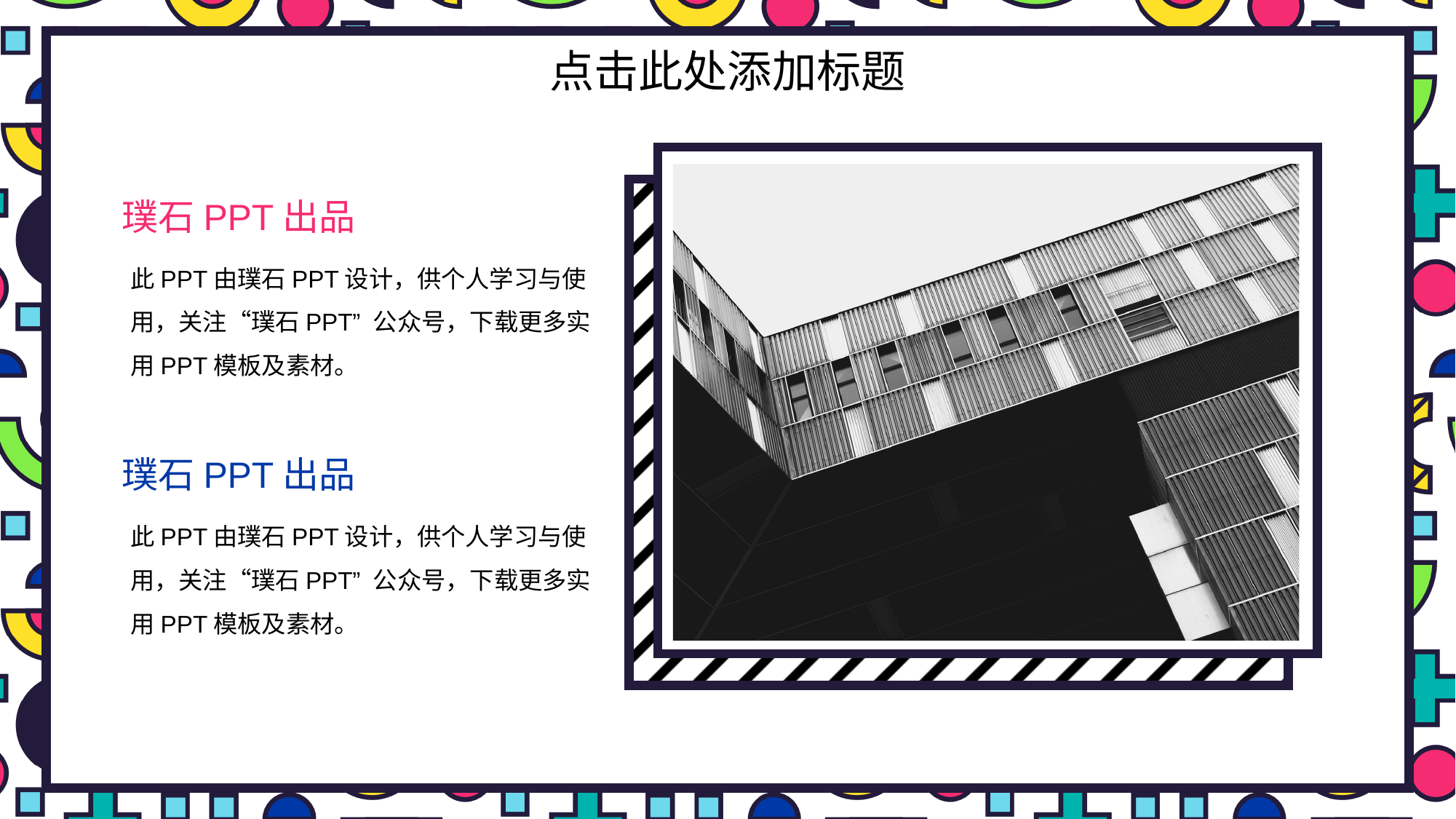

# 点击此处添加标题

璞石PPT出品
此PPT由璞石PPT设计，供个人学习与使用，关注“璞石PPT” 公众号，下载更多实用PPT模板及素材。
璞石PPT出品
此PPT由璞石PPT设计，供个人学习与使用，关注“璞石PPT” 公众号，下载更多实用PPT模板及素材。